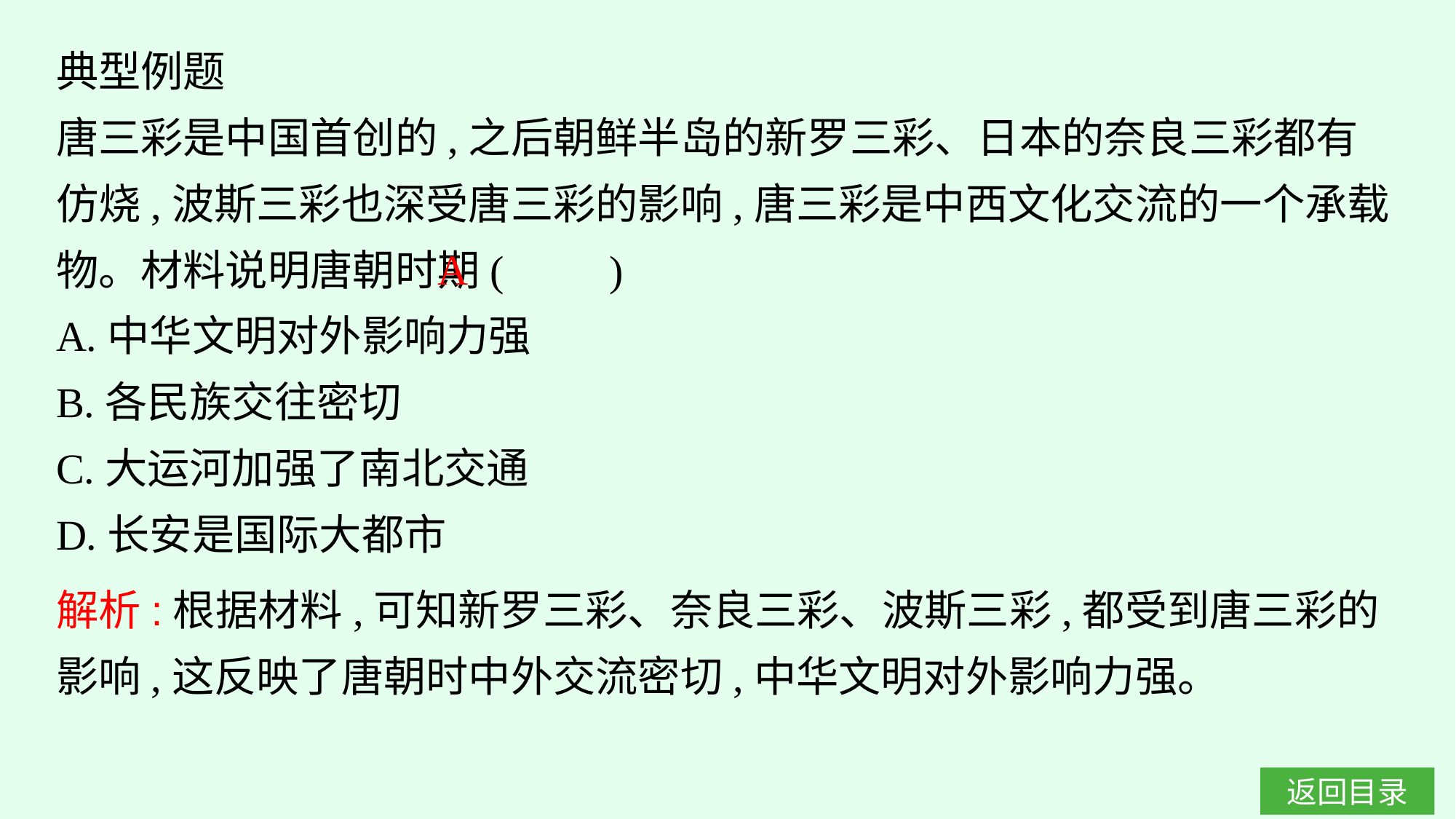

典型例题
唐三彩是中国首创的,之后朝鲜半岛的新罗三彩、日本的奈良三彩都有仿烧,波斯三彩也深受唐三彩的影响,唐三彩是中西文化交流的一个承载物。材料说明唐朝时期(　　)
A.中华文明对外影响力强
B.各民族交往密切
C.大运河加强了南北交通
D.长安是国际大都市
A
解析:根据材料,可知新罗三彩、奈良三彩、波斯三彩,都受到唐三彩的影响,这反映了唐朝时中外交流密切,中华文明对外影响力强。